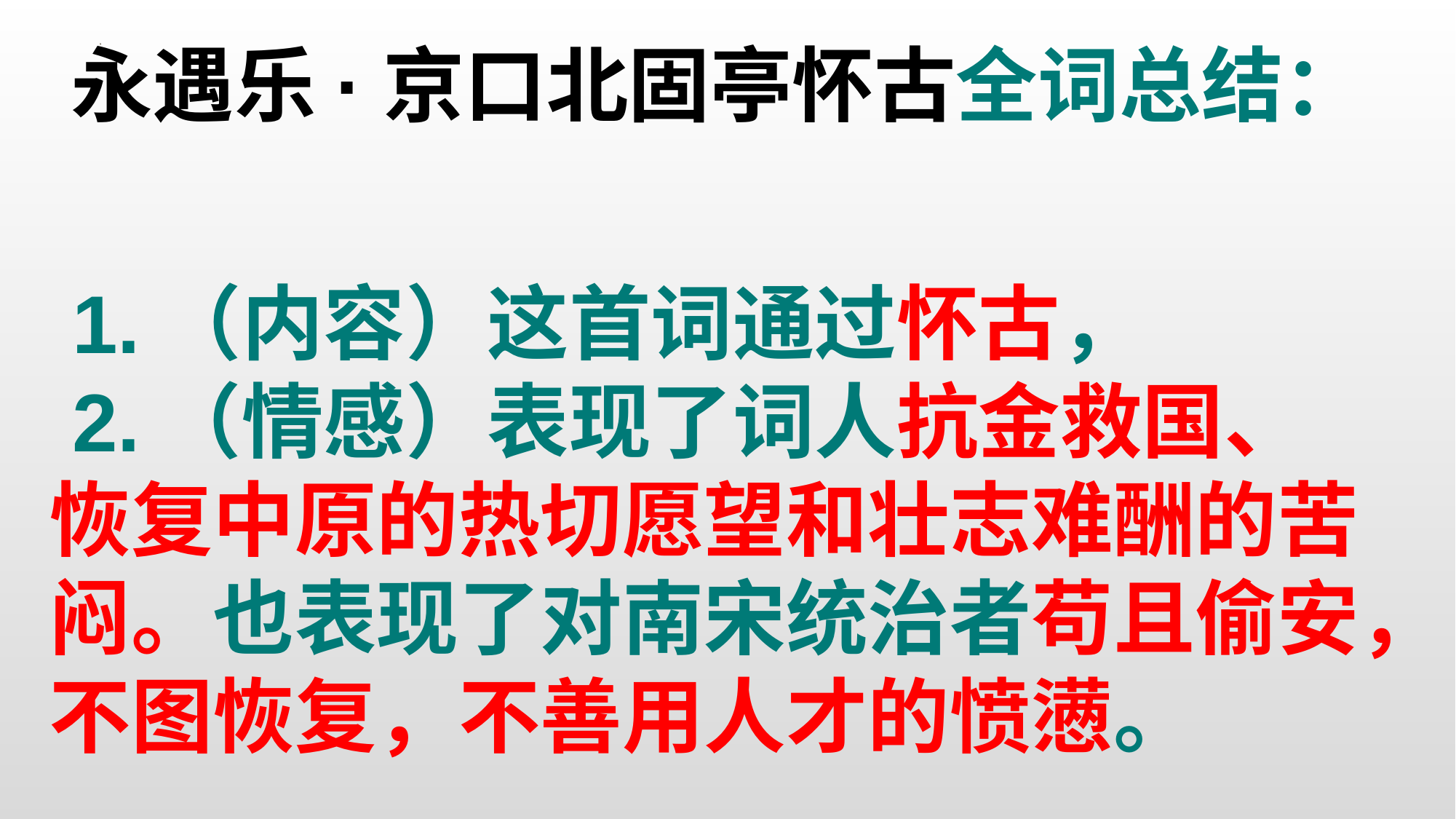

永遇乐·京口北固亭怀古全词总结：
 1.（内容）这首词通过怀古，
 2.（情感）表现了词人抗金救国、恢复中原的热切愿望和壮志难酬的苦闷。也表现了对南宋统治者苟且偷安，不图恢复，不善用人才的愤懑。